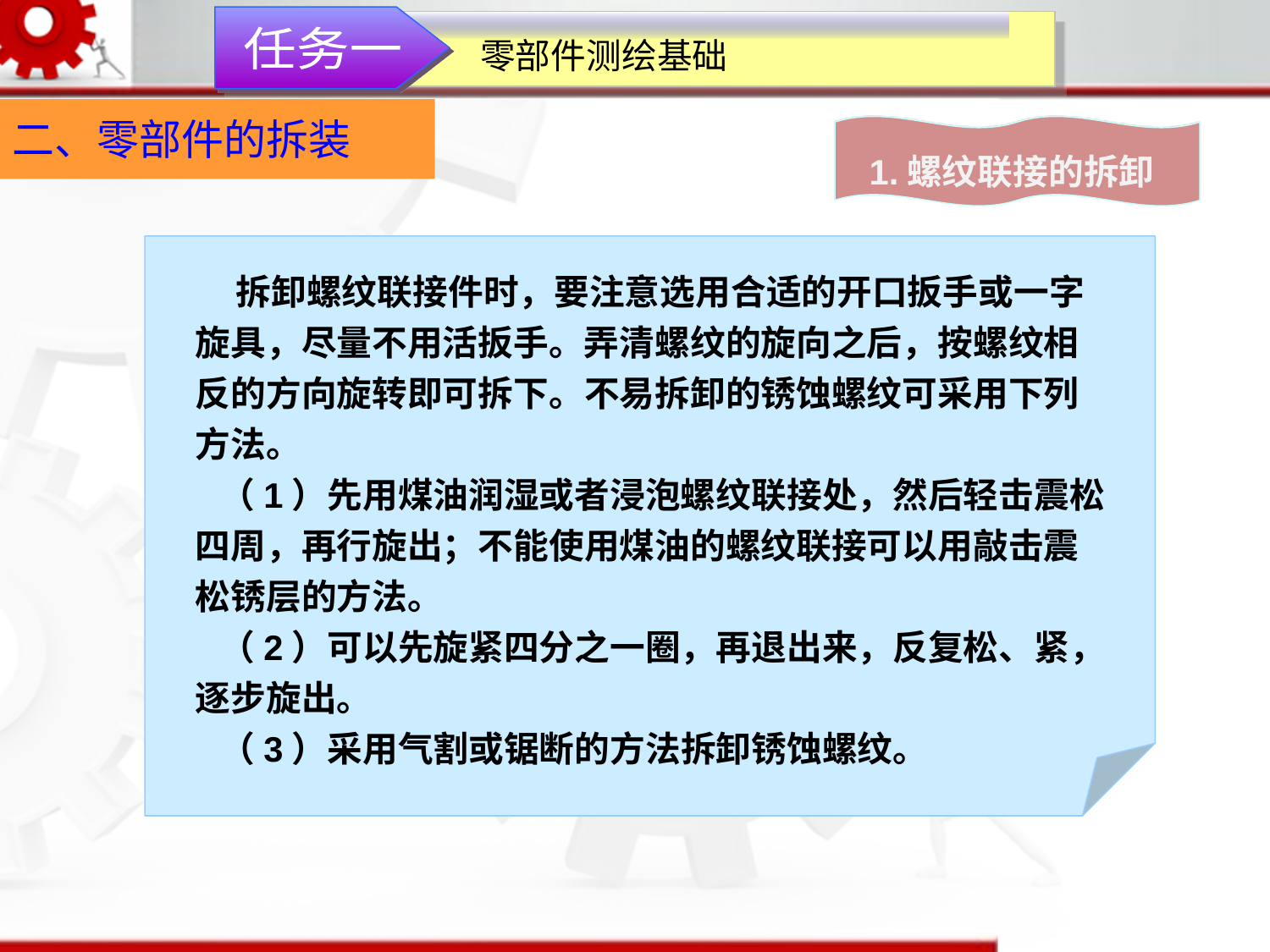

任务一
零部件测绘基础
二、零部件的拆装

1.螺纹联接的拆卸

    拆卸螺纹联接件时，要注意选用合适的开口扳手或一字旋具，尽量不用活扳手。弄清螺纹的旋向之后，按螺纹相反的方向旋转即可拆下。不易拆卸的锈蚀螺纹可采用下列方法。
  （1）先用煤油润湿或者浸泡螺纹联接处，然后轻击震松四周，再行旋出；不能使用煤油的螺纹联接可以用敲击震松锈层的方法。
  （2）可以先旋紧四分之一圈，再退出来，反复松、紧，逐步旋出。
  （3）采用气割或锯断的方法拆卸锈蚀螺纹。